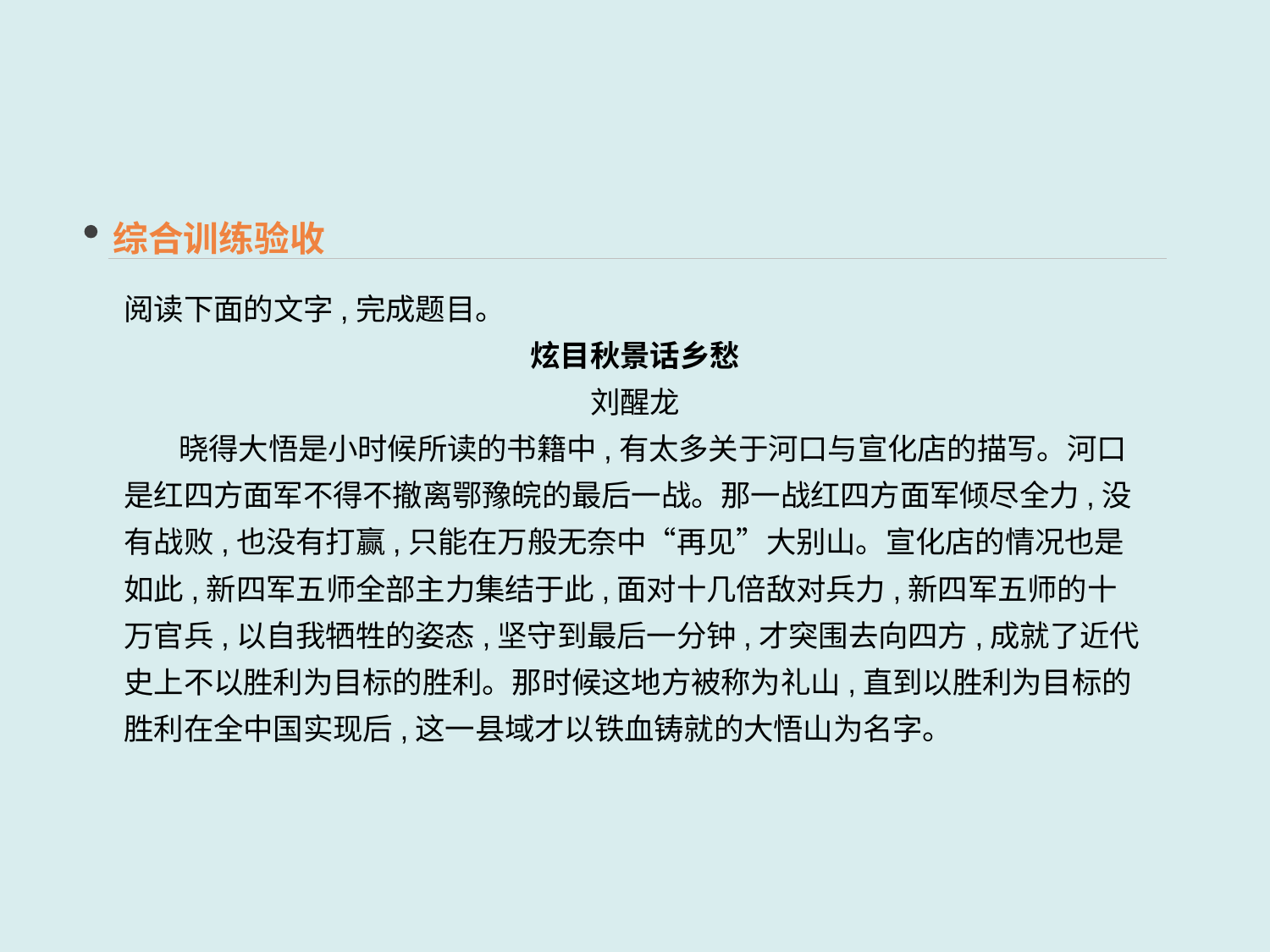

综合训练验收

阅读下面的文字,完成题目。
炫目秋景话乡愁
刘醒龙
       晓得大悟是小时候所读的书籍中,有太多关于河口与宣化店的描写。河口是红四方面军不得不撤离鄂豫皖的最后一战。那一战红四方面军倾尽全力,没有战败,也没有打赢,只能在万般无奈中“再见”大别山。宣化店的情况也是如此,新四军五师全部主力集结于此,面对十几倍敌对兵力,新四军五师的十万官兵,以自我牺牲的姿态,坚守到最后一分钟,才突围去向四方,成就了近代史上不以胜利为目标的胜利。那时候这地方被称为礼山,直到以胜利为目标的胜利在全中国实现后,这一县域才以铁血铸就的大悟山为名字。